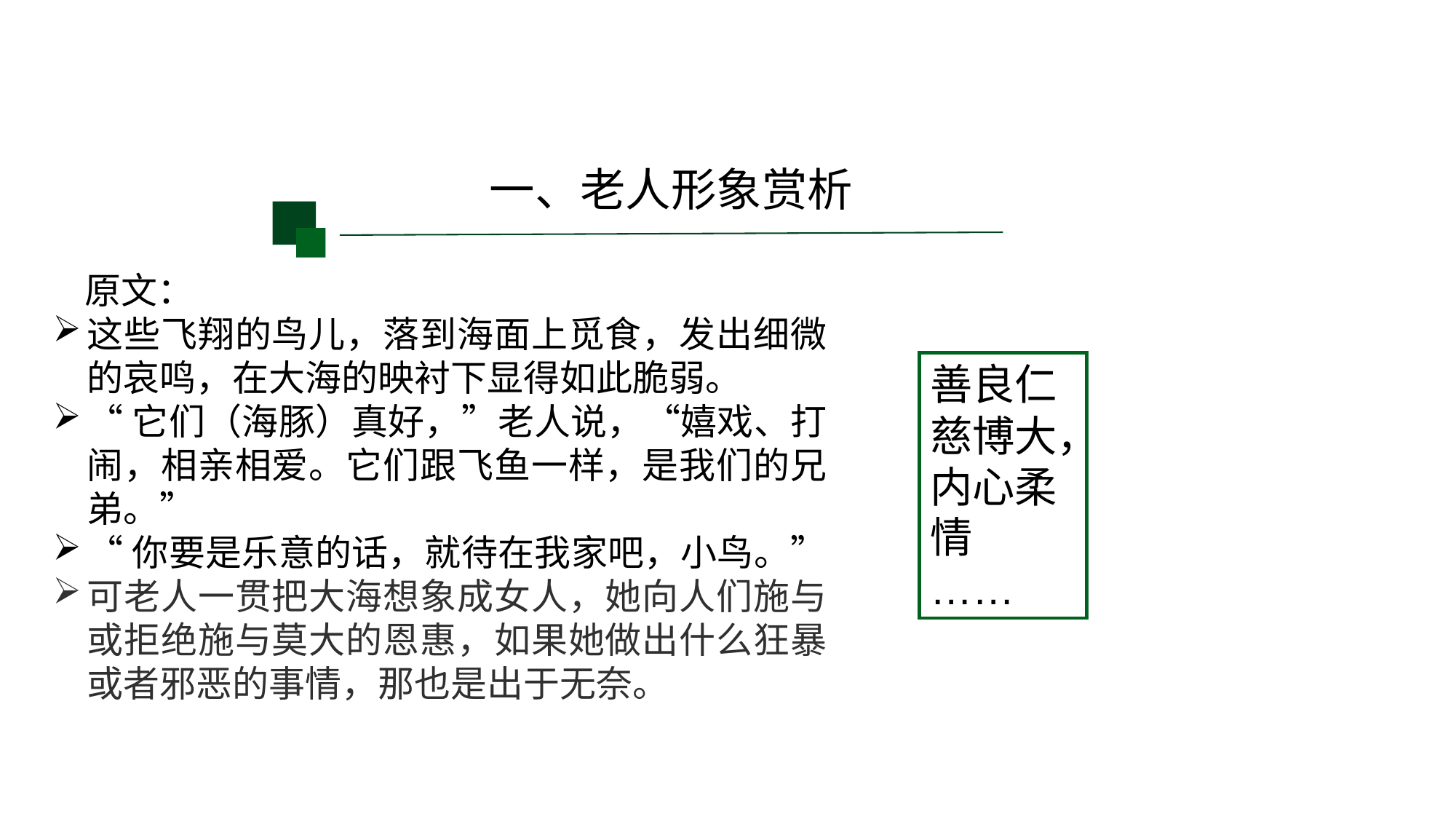

一、老人形象赏析

原文：
这些飞翔的鸟儿，落到海面上觅食，发出细微的哀鸣，在大海的映衬下显得如此脆弱。
“它们（海豚）真好，”老人说，“嬉戏、打闹，相亲相爱。它们跟飞鱼一样，是我们的兄弟。”
“你要是乐意的话，就待在我家吧，小鸟。”
可老人一贯把大海想象成女人，她向人们施与或拒绝施与莫大的恩惠，如果她做出什么狂暴或者邪恶的事情，那也是出于无奈。

善良仁慈博大，内心柔情
……